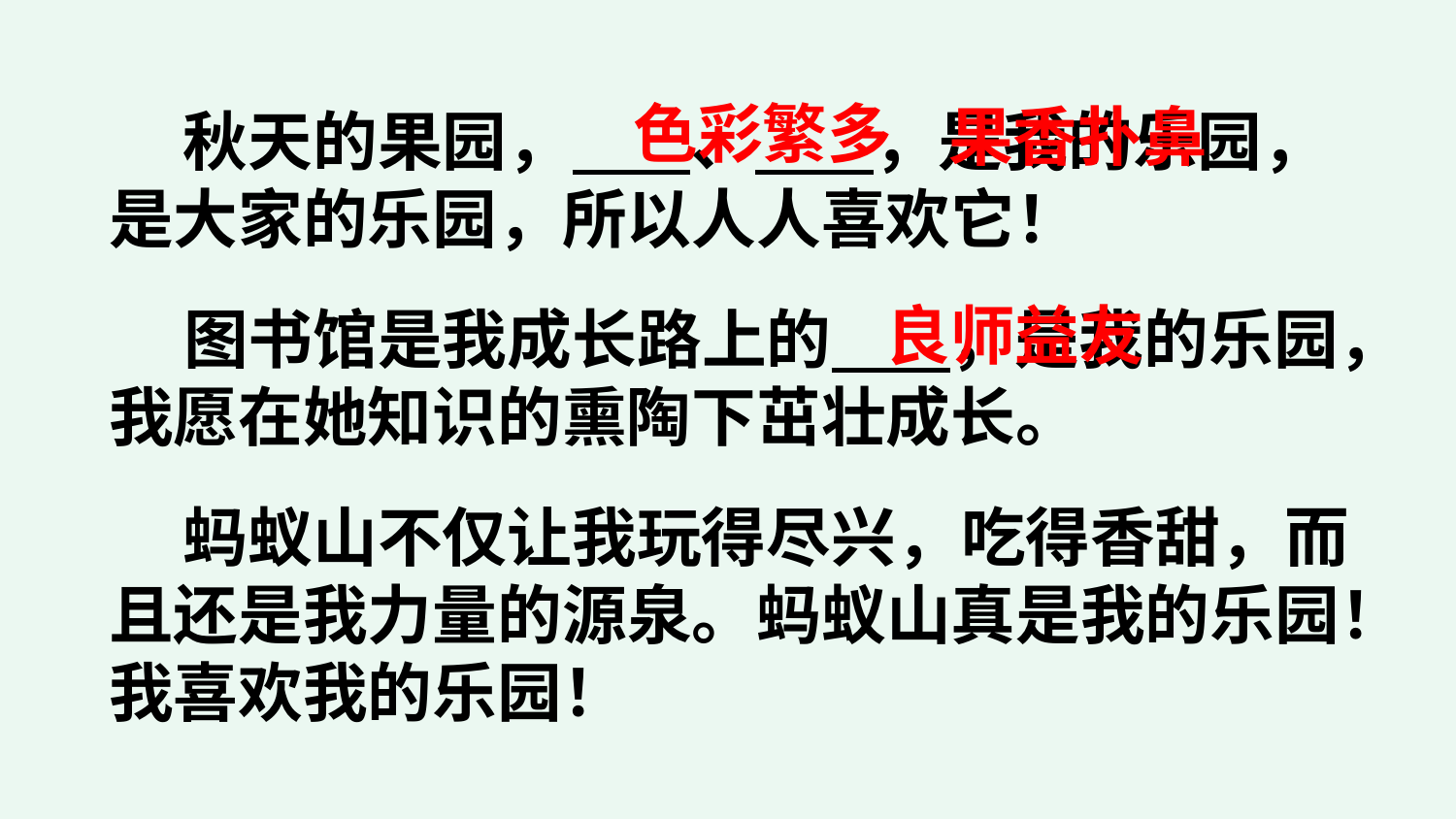

色彩繁多
果香扑鼻
    秋天的果园，        、        ，是我的乐园，是大家的乐园，所以人人喜欢它！
良师益友
    图书馆是我成长路上的        ，是我的乐园，我愿在她知识的熏陶下茁壮成长。
    蚂蚁山不仅让我玩得尽兴，吃得香甜，而且还是我力量的源泉。蚂蚁山真是我的乐园！我喜欢我的乐园！